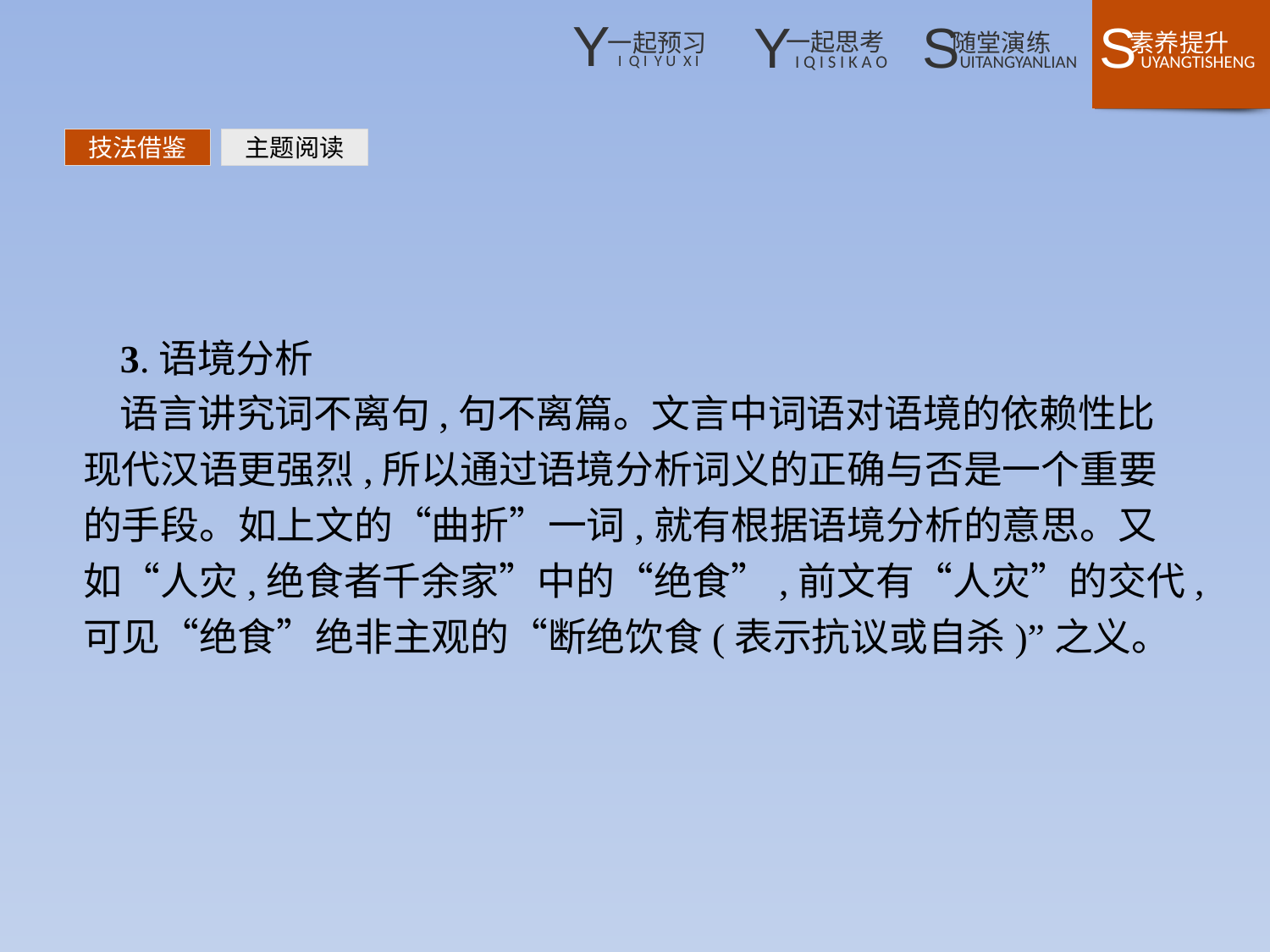

技法借鉴
主题阅读
3.语境分析
语言讲究词不离句,句不离篇。文言中词语对语境的依赖性比现代汉语更强烈,所以通过语境分析词义的正确与否是一个重要的手段。如上文的“曲折”一词,就有根据语境分析的意思。又如“人灾,绝食者千余家”中的“绝食”,前文有“人灾”的交代,可见“绝食”绝非主观的“断绝饮食(表示抗议或自杀)”之义。